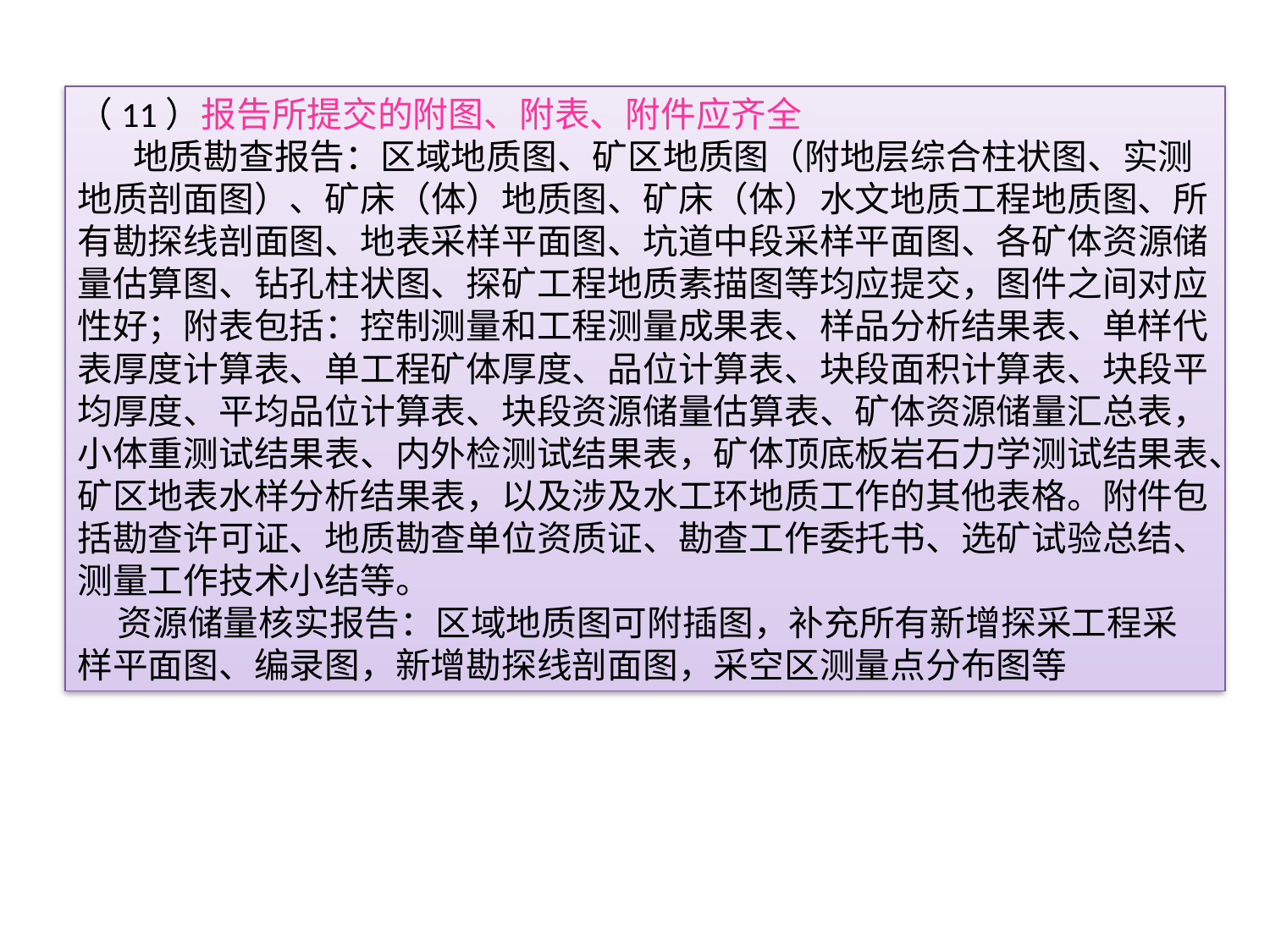

（11）报告所提交的附图、附表、附件应齐全
      地质勘查报告：区域地质图、矿区地质图（附地层综合柱状图、实测地质剖面图）、矿床（体）地质图、矿床（体）水文地质工程地质图、所有勘探线剖面图、地表采样平面图、坑道中段采样平面图、各矿体资源储量估算图、钻孔柱状图、探矿工程地质素描图等均应提交，图件之间对应性好；附表包括：控制测量和工程测量成果表、样品分析结果表、单样代表厚度计算表、单工程矿体厚度、品位计算表、块段面积计算表、块段平均厚度、平均品位计算表、块段资源储量估算表、矿体资源储量汇总表，小体重测试结果表、内外检测试结果表，矿体顶底板岩石力学测试结果表、矿区地表水样分析结果表，以及涉及水工环地质工作的其他表格。附件包括勘查许可证、地质勘查单位资质证、勘查工作委托书、选矿试验总结、测量工作技术小结等。
    资源储量核实报告：区域地质图可附插图，补充所有新增探采工程采样平面图、编录图，新增勘探线剖面图，采空区测量点分布图等